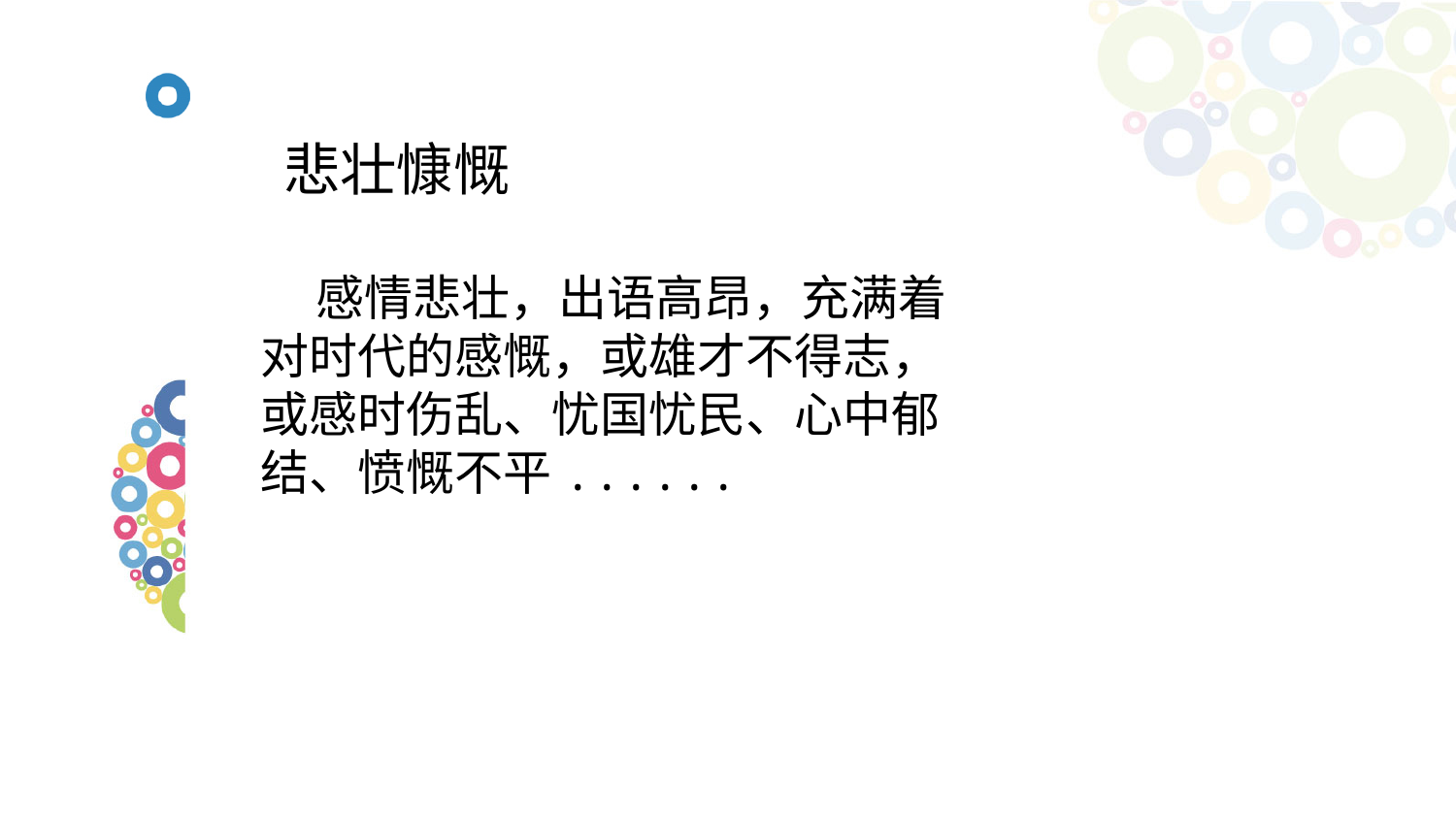

# 悲壮慷慨
    感情悲壮，出语高昂，充满着对时代的感慨，或雄才不得志，或感时伤乱、忧国忧民、心中郁结、愤慨不平......